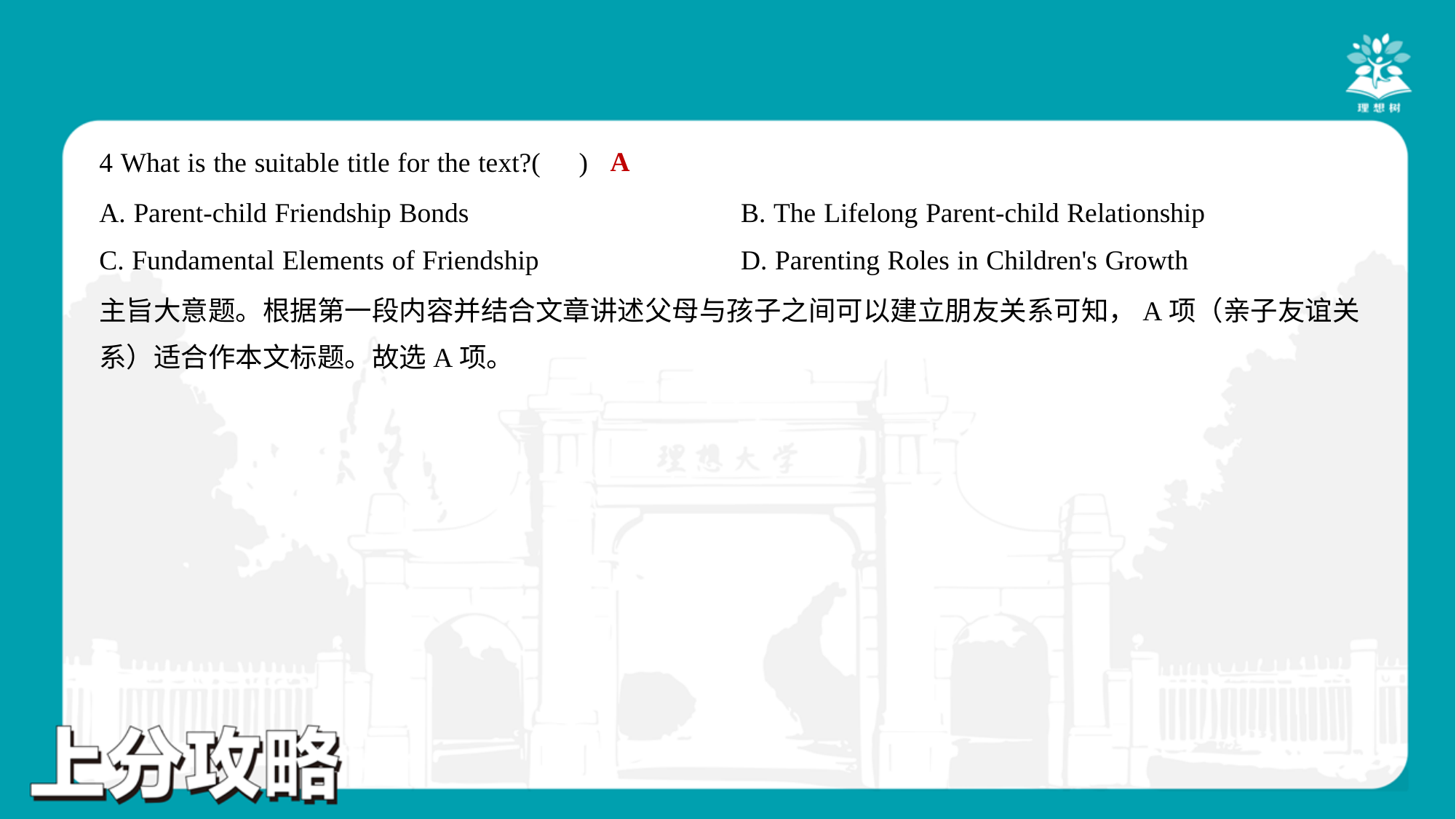

A
4 What is the suitable title for the text?(     )
A. Parent-child Friendship Bonds	B. The Lifelong Parent-child Relationship
C. Fundamental Elements of Friendship	D. Parenting Roles in Children's Growth
主旨大意题。根据第一段内容并结合文章讲述父母与孩子之间可以建立朋友关系可知，A项（亲子友谊关
系）适合作本文标题。故选A项。